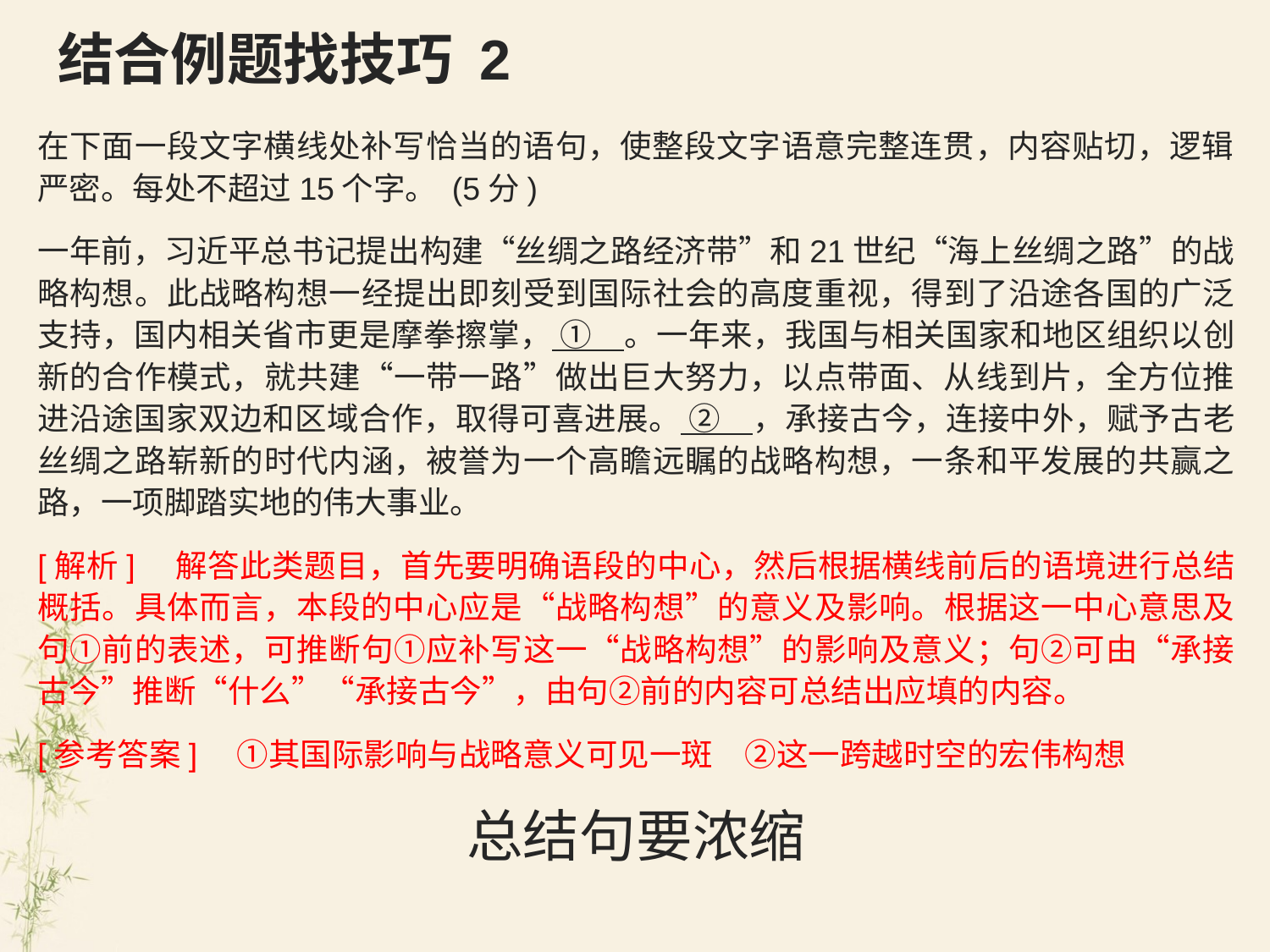

# 结合例题找技巧 2
在下面一段文字横线处补写恰当的语句，使整段文字语意完整连贯，内容贴切，逻辑严密。每处不超过15个字。 (5分)
一年前，习近平总书记提出构建“丝绸之路经济带”和21世纪“海上丝绸之路”的战略构想。此战略构想一经提出即刻受到国际社会的高度重视，得到了沿途各国的广泛支持，国内相关省市更是摩拳擦掌， ①　。一年来，我国与相关国家和地区组织以创新的合作模式，就共建“一带一路”做出巨大努力，以点带面、从线到片，全方位推进沿途国家双边和区域合作，取得可喜进展。 ②　，承接古今，连接中外，赋予古老丝绸之路崭新的时代内涵，被誉为一个高瞻远瞩的战略构想，一条和平发展的共赢之路，一项脚踏实地的伟大事业。
[解析]　解答此类题目，首先要明确语段的中心，然后根据横线前后的语境进行总结概括。具体而言，本段的中心应是“战略构想”的意义及影响。根据这一中心意思及句①前的表述，可推断句①应补写这一“战略构想”的影响及意义；句②可由“承接古今”推断“什么”“承接古今”，由句②前的内容可总结出应填的内容。
[参考答案]　①其国际影响与战略意义可见一斑　②这一跨越时空的宏伟构想
总结句要浓缩